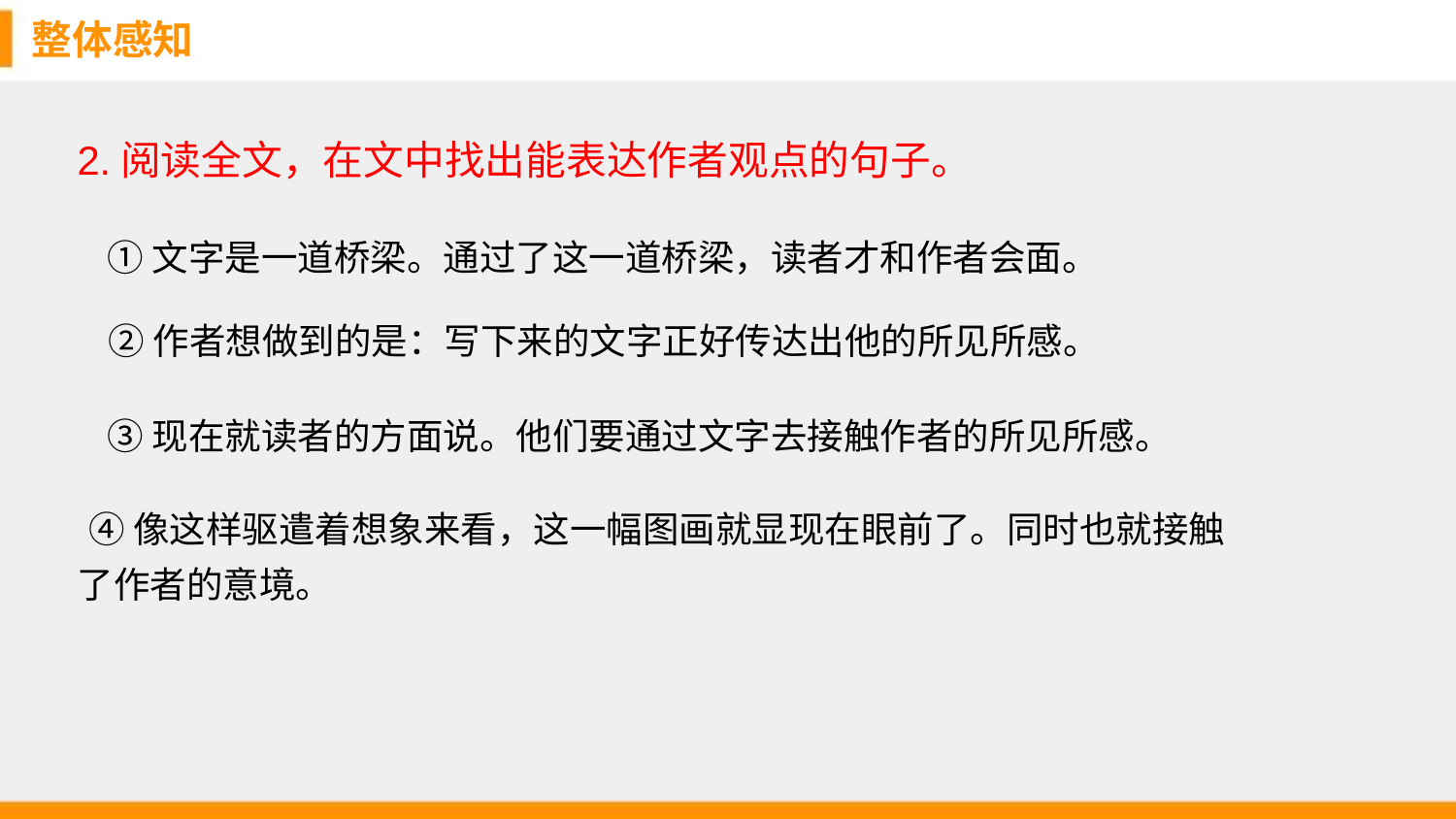

整体感知
2.阅读全文，在文中找出能表达作者观点的句子。
①文字是一道桥梁。通过了这一道桥梁，读者才和作者会面。
②作者想做到的是：写下来的文字正好传达出他的所见所感。
③现在就读者的方面说。他们要通过文字去接触作者的所见所感。
 ④像这样驱遣着想象来看，这一幅图画就显现在眼前了。同时也就接触了作者的意境。